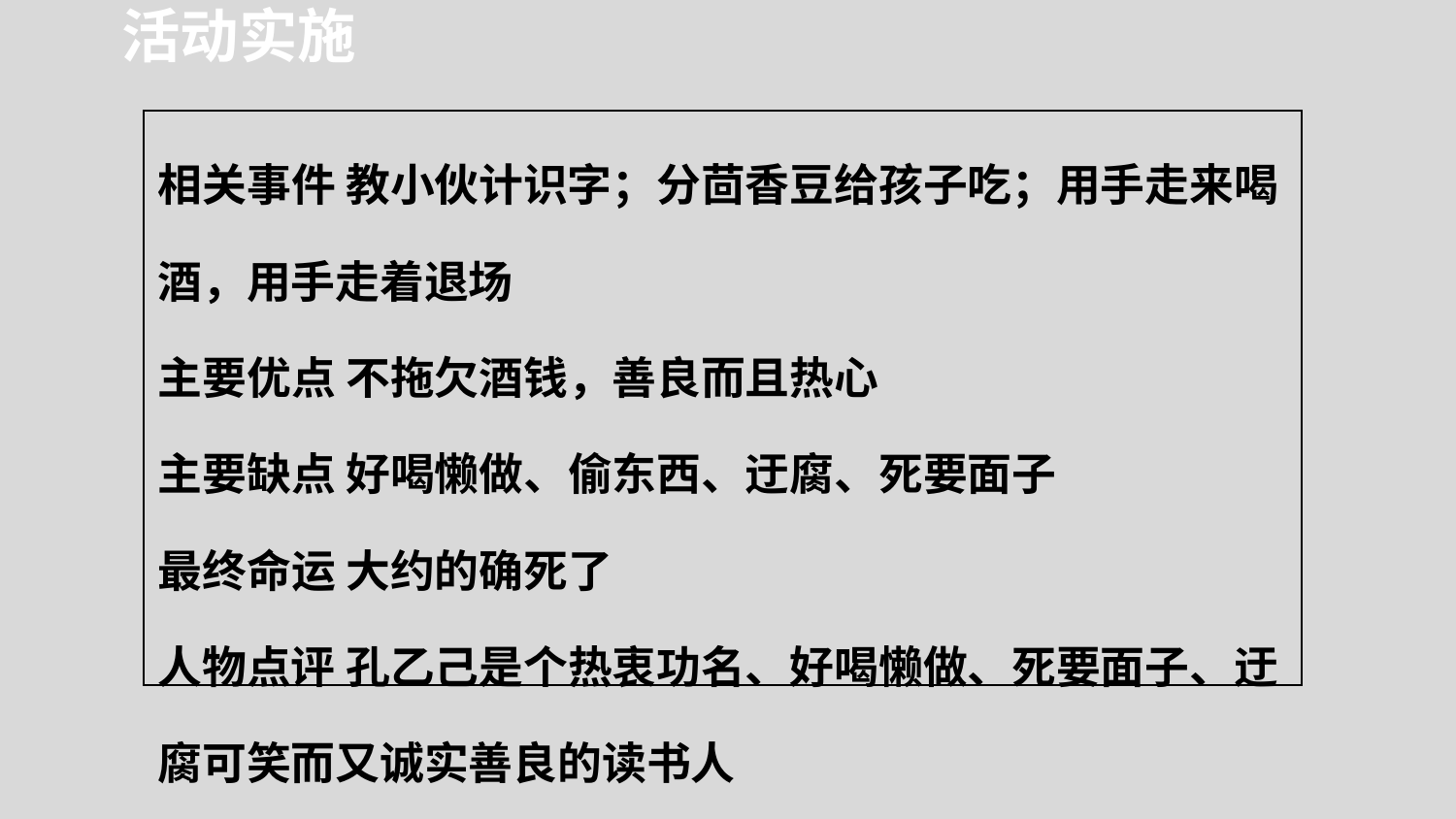

活动实施
| 相关事件 教小伙计识字；分茴香豆给孩子吃；用手走来喝酒，用手走着退场 主要优点 不拖欠酒钱，善良而且热心 主要缺点 好喝懒做、偷东西、迂腐、死要面子 最终命运 大约的确死了 人物点评 孔乙己是个热衷功名、好喝懒做、死要面子、迂腐可笑而又诚实善良的读书人 |
| --- |